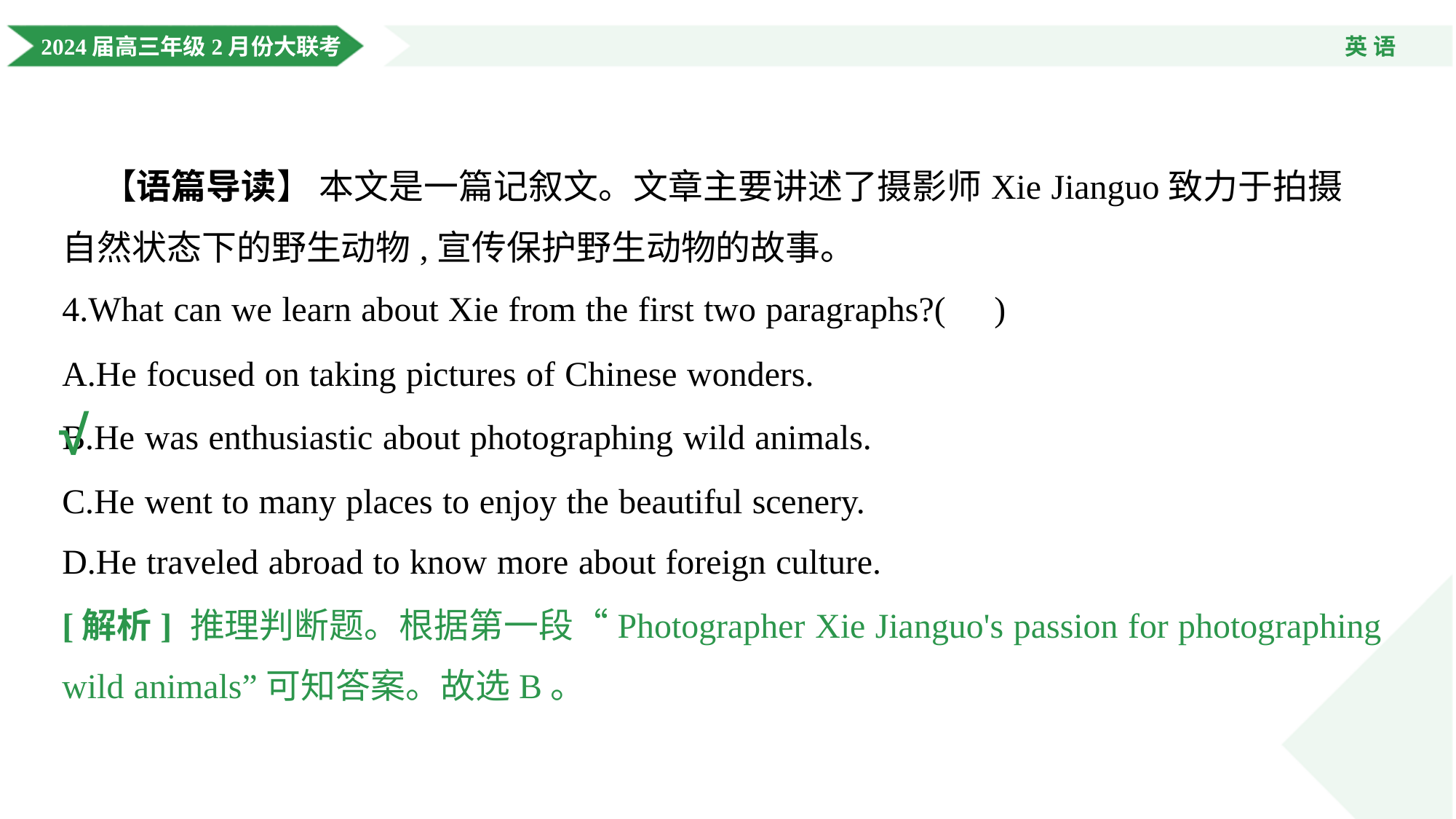

【语篇导读】 本文是一篇记叙文。文章主要讲述了摄影师Xie Jianguo致力于拍摄
自然状态下的野生动物,宣传保护野生动物的故事。
4.What can we learn about Xie from the first two paragraphs?(     )
A.He focused on taking pictures of Chinese wonders.
B.He was enthusiastic about photographing wild animals.
C.He went to many places to enjoy the beautiful scenery.
D.He traveled abroad to know more about foreign culture.
√
[解析] 推理判断题。根据第一段“Photographer Xie Jianguo's passion for photographing
wild animals”可知答案。故选B。